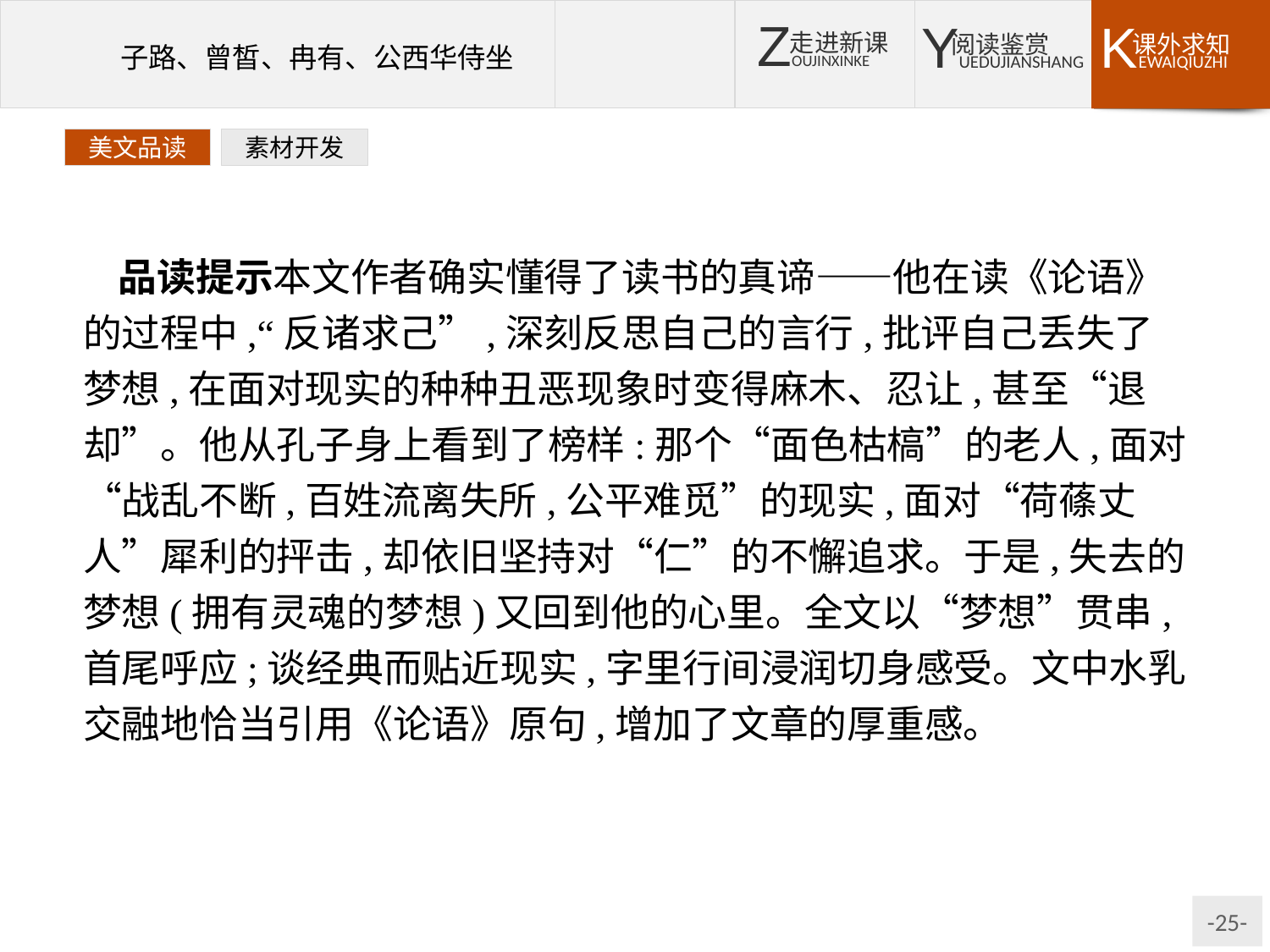

美文品读
素材开发
品读提示本文作者确实懂得了读书的真谛——他在读《论语》的过程中,“反诸求己”,深刻反思自己的言行,批评自己丢失了梦想,在面对现实的种种丑恶现象时变得麻木、忍让,甚至“退却”。他从孔子身上看到了榜样:那个“面色枯槁”的老人,面对“战乱不断,百姓流离失所,公平难觅”的现实,面对“荷蓧丈人”犀利的抨击,却依旧坚持对“仁”的不懈追求。于是,失去的梦想(拥有灵魂的梦想)又回到他的心里。全文以“梦想”贯串,首尾呼应;谈经典而贴近现实,字里行间浸润切身感受。文中水乳交融地恰当引用《论语》原句,增加了文章的厚重感。